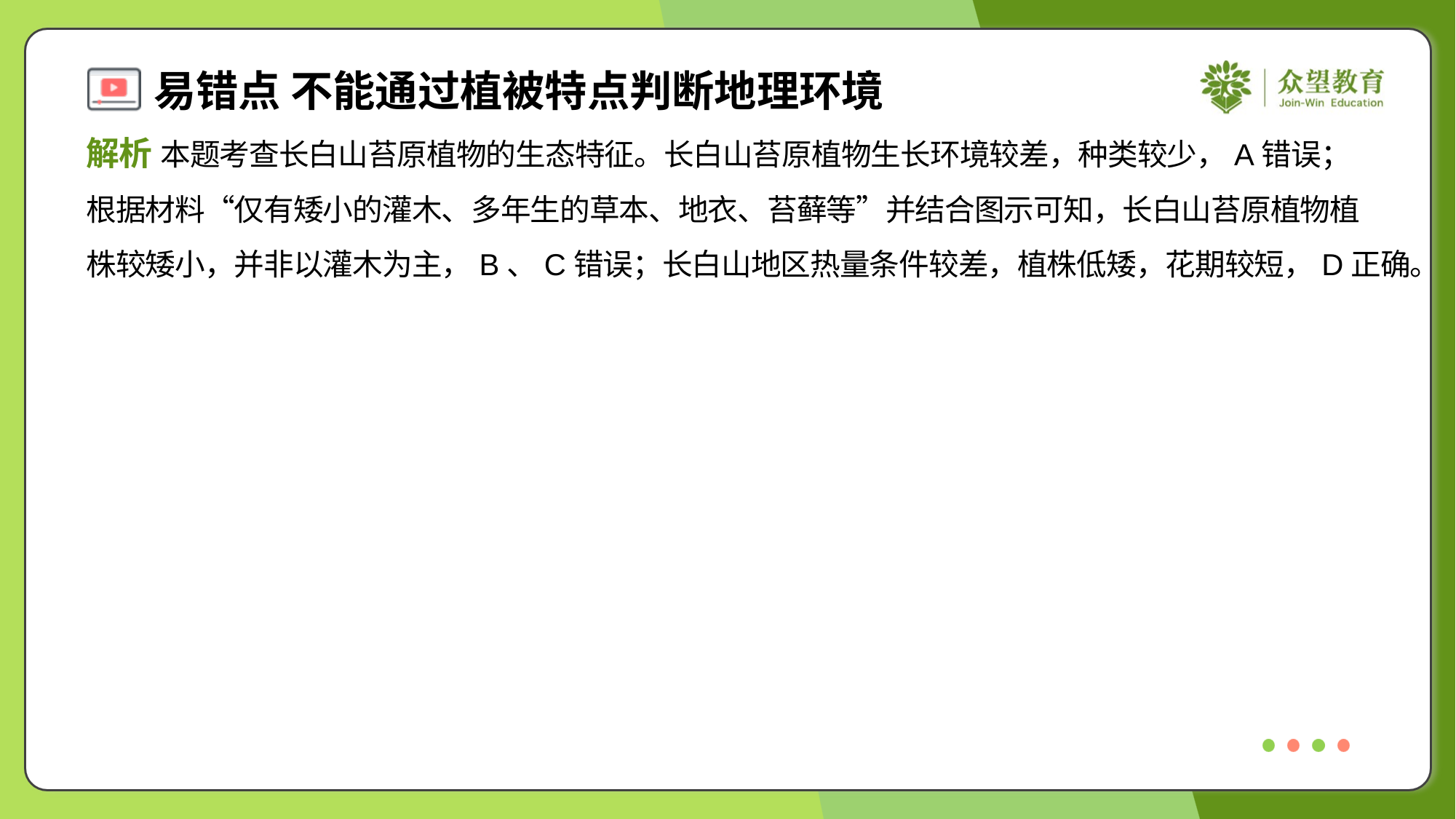

解析 本题考查长白山苔原植物的生态特征。长白山苔原植物生长环境较差，种类较少，A错误；
根据材料“仅有矮小的灌木、多年生的草本、地衣、苔藓等”并结合图示可知，长白山苔原植物植
株较矮小，并非以灌木为主，B、C错误；长白山地区热量条件较差，植株低矮，花期较短，D正确。